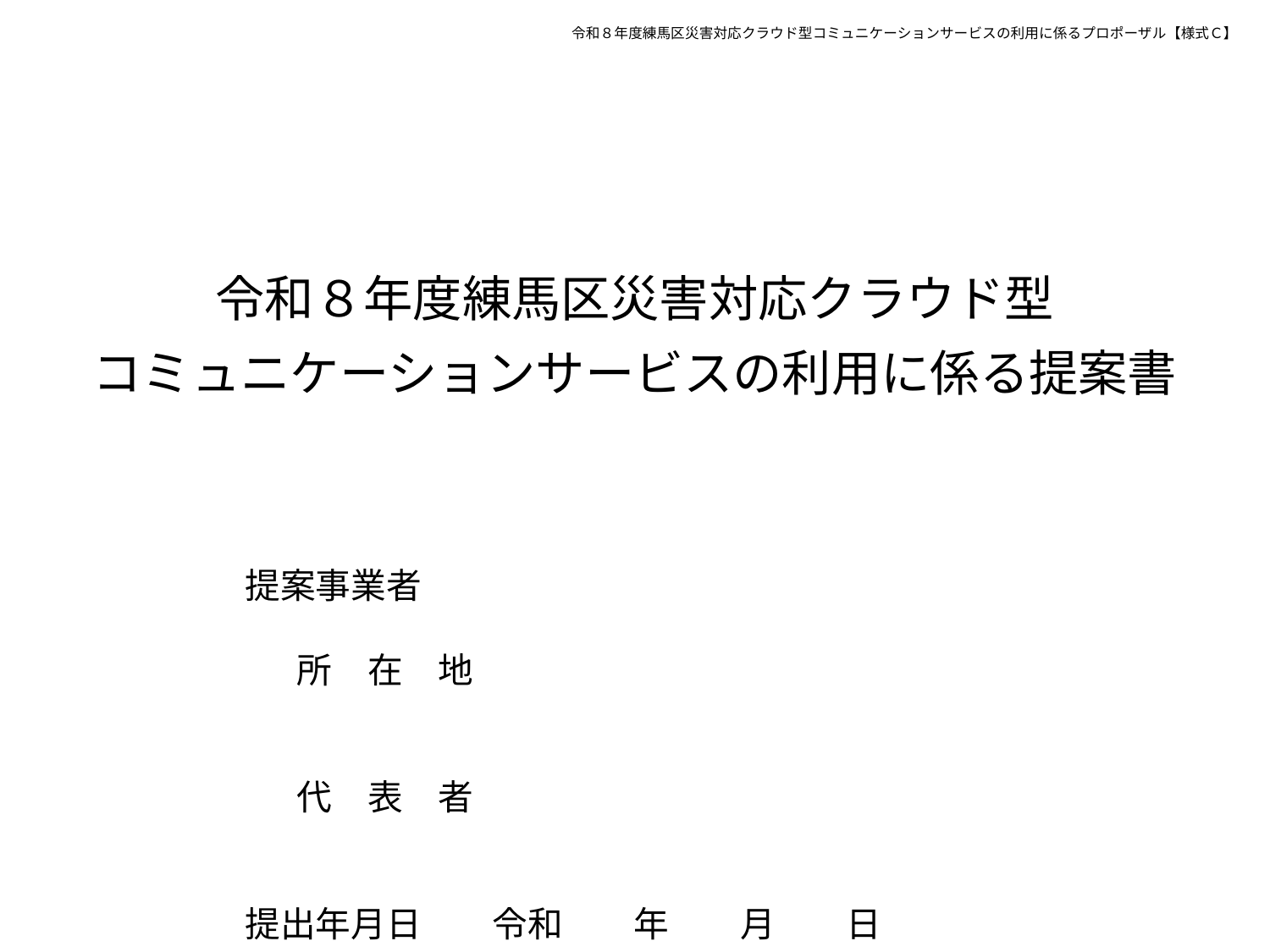

令和８年度練馬区災害対応クラウド型コミュニケーションサービスの利用に係るプロポーザル【様式Ｃ】

令和８年度練馬区災害対応クラウド型
コミュニケーションサービスの利用に係る提案書
提案事業者

 　所　在　地

 　代　表　者

提出年月日　　令和　　年　　月　　日